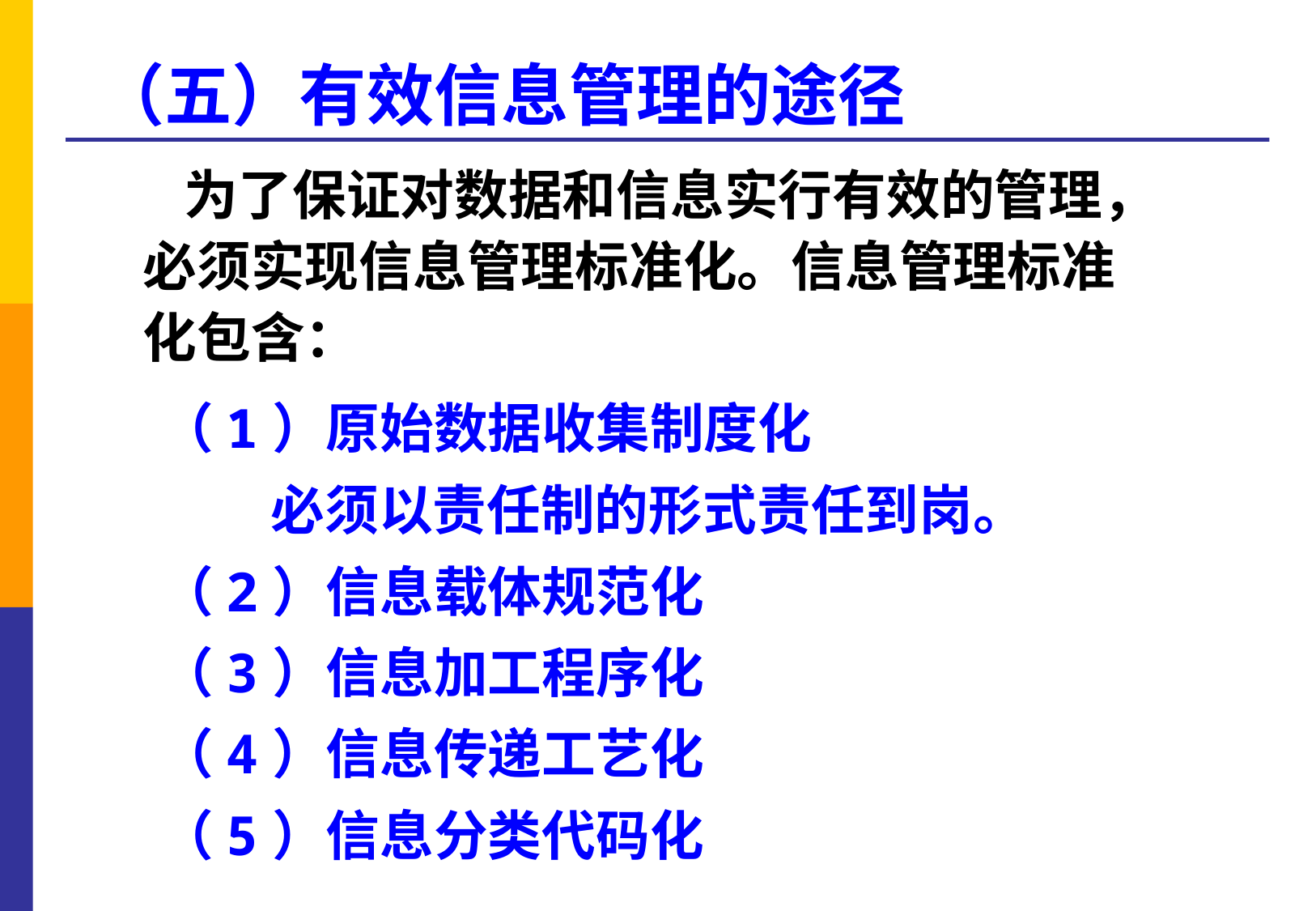

（五）有效信息管理的途径
      为了保证对数据和信息实行有效的管理，必须实现信息管理标准化。信息管理标准化包含：
    （1）原始数据收集制度化
             必须以责任制的形式责任到岗。
    （2）信息载体规范化
    （3）信息加工程序化
    （4）信息传递工艺化
    （5）信息分类代码化